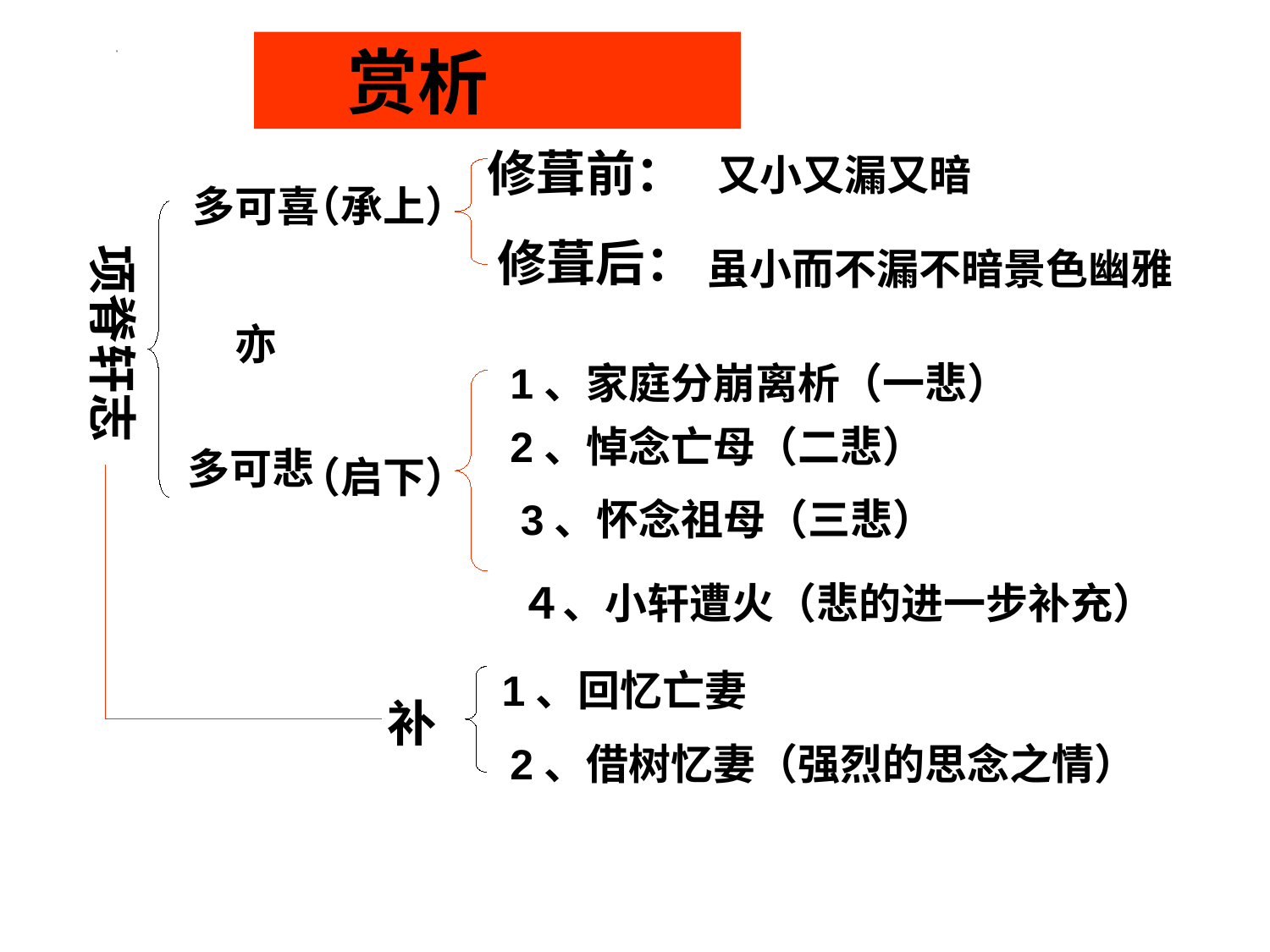

赏析
修葺前：
又小又漏又暗

多可喜
（承上）

修葺后：
项脊轩志
虽小而不漏不暗景色幽雅
亦
1、家庭分崩离析（一悲）

2、悼念亡母（二悲）
多可悲
（启下）
3、怀念祖母（三悲）
４、小轩遭火（悲的进一步补充）
1、回忆亡妻

补
2、借树忆妻（强烈的思念之情）